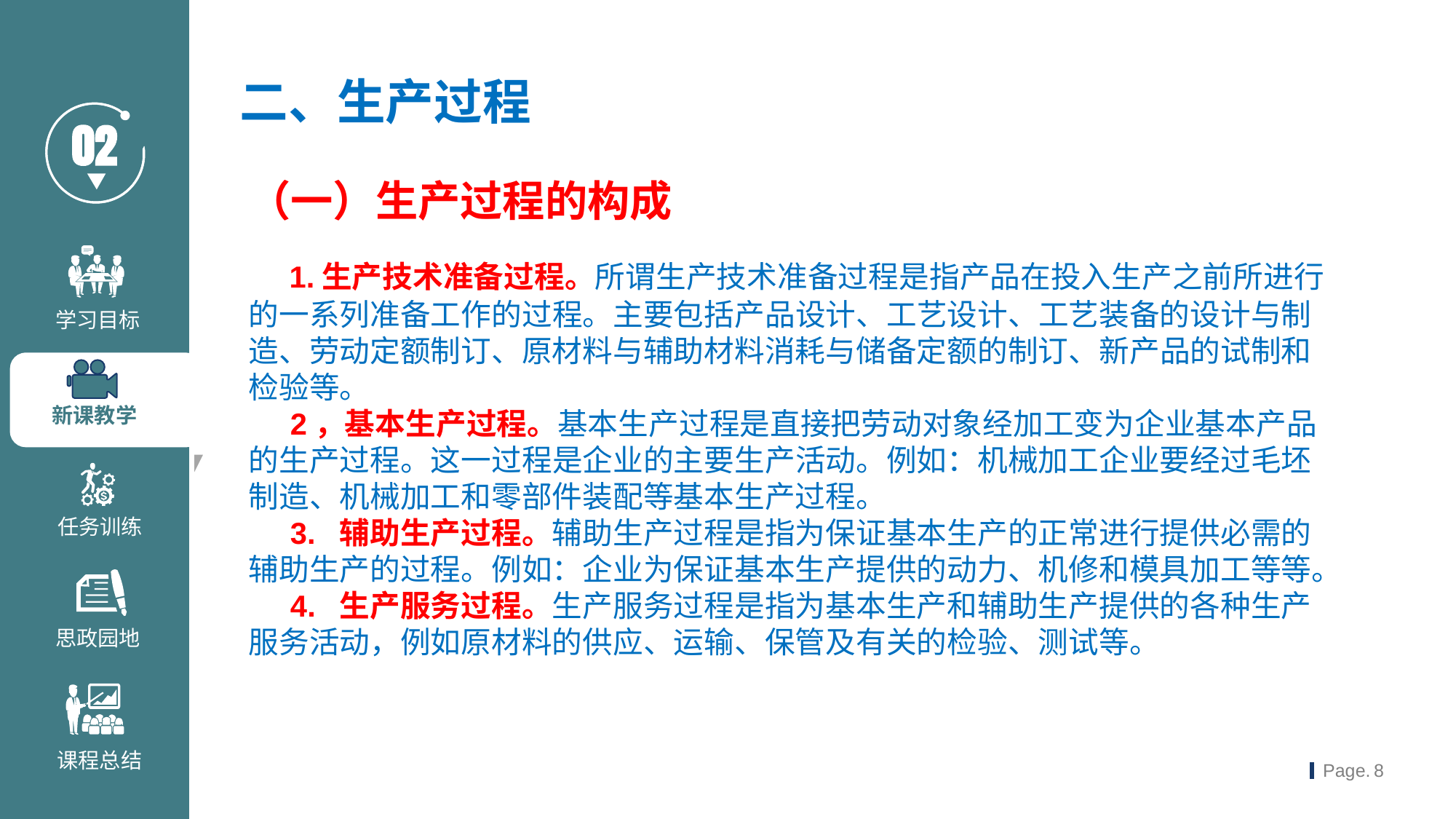

二、生产过程
（一）生产过程的构成

    1.生产技术准备过程。所谓生产技术准备过程是指产品在投入生产之前所进行的一系列准备工作的过程。主要包括产品设计、工艺设计、工艺装备的设计与制造、劳动定额制订、原材料与辅助材料消耗与储备定额的制订、新产品的试制和检验等。
     2，基本生产过程。基本生产过程是直接把劳动对象经加工变为企业基本产品的生产过程。这一过程是企业的主要生产活动。例如：机械加工企业要经过毛坯制造、机械加工和零部件装配等基本生产过程。
     3.  辅助生产过程。辅助生产过程是指为保证基本生产的正常进行提供必需的辅助生产的过程。例如：企业为保证基本生产提供的动力、机修和模具加工等等。
     4.  生产服务过程。生产服务过程是指为基本生产和辅助生产提供的各种生产服务活动，例如原材料的供应、运输、保管及有关的检验、测试等。